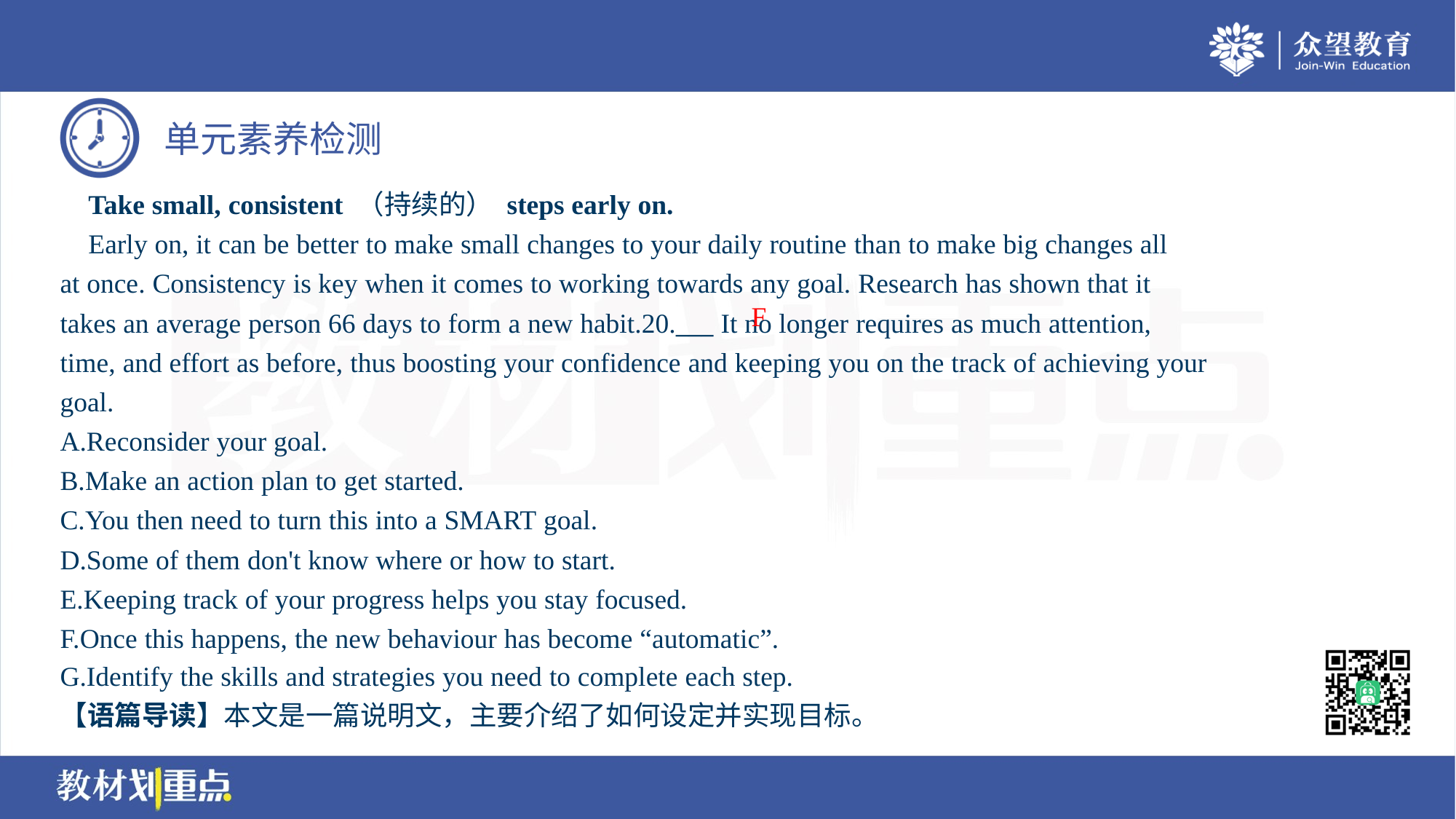

Take small, consistent （持续的） steps early on.
    Early on, it can be better to make small changes to your daily routine than to make big changes all
at once. Consistency is key when it comes to working towards any goal. Research has shown that it
takes an average person 66 days to form a new habit.20.___ It no longer requires as much attention,
time, and effort as before, thus boosting your confidence and keeping you on the track of achieving your
goal.
A.Reconsider your goal.
B.Make an action plan to get started.
C.You then need to turn this into a SMART goal.
D.Some of them don't know where or how to start.
E.Keeping track of your progress helps you stay focused.
F.Once this happens, the new behaviour has become “automatic”.
G.Identify the skills and strategies you need to complete each step.
F
【语篇导读】本文是一篇说明文，主要介绍了如何设定并实现目标。